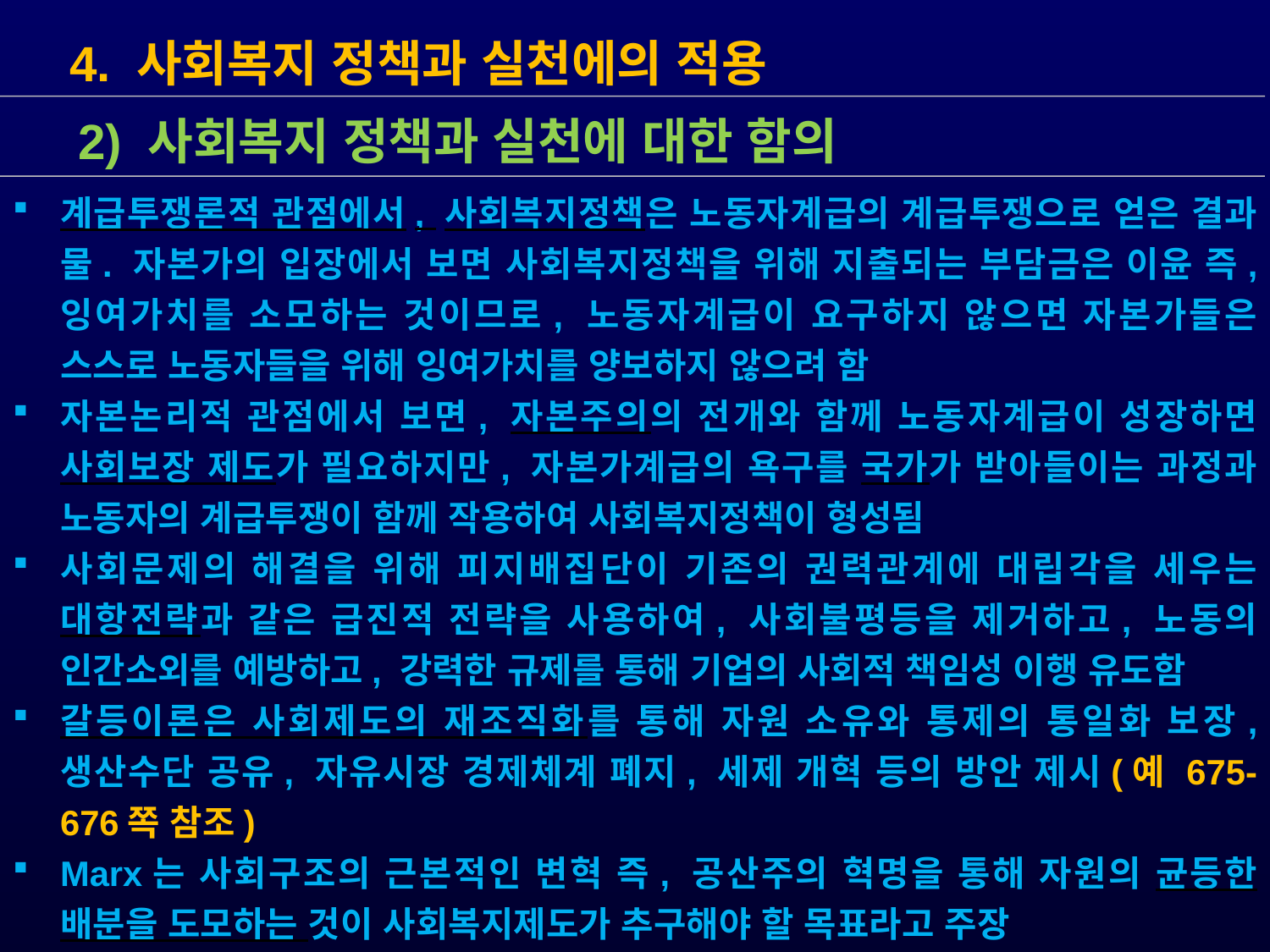

4. 사회복지 정책과 실천에의 적용

계급투쟁론적 관점에서, 사회복지정책은 노동자계급의 계급투쟁으로 얻은 결과물. 자본가의 입장에서 보면 사회복지정책을 위해 지출되는 부담금은 이윤 즉, 잉여가치를 소모하는 것이므로, 노동자계급이 요구하지 않으면 자본가들은 스스로 노동자들을 위해 잉여가치를 양보하지 않으려 함
자본논리적 관점에서 보면, 자본주의의 전개와 함께 노동자계급이 성장하면 사회보장 제도가 필요하지만, 자본가계급의 욕구를 국가가 받아들이는 과정과 노동자의 계급투쟁이 함께 작용하여 사회복지정책이 형성됨
사회문제의 해결을 위해 피지배집단이 기존의 권력관계에 대립각을 세우는 대항전략과 같은 급진적 전략을 사용하여, 사회불평등을 제거하고, 노동의 인간소외를 예방하고, 강력한 규제를 통해 기업의 사회적 책임성 이행 유도함
갈등이론은 사회제도의 재조직화를 통해 자원 소유와 통제의 통일화 보장, 생산수단 공유, 자유시장 경제체계 폐지, 세제 개혁 등의 방안 제시(예 675-676쪽 참조)
Marx는 사회구조의 근본적인 변혁 즉, 공산주의 혁명을 통해 자원의 균등한 배분을 도모하는 것이 사회복지제도가 추구해야 할 목표라고 주장

  2) 사회복지 정책과 실천에 대한 함의